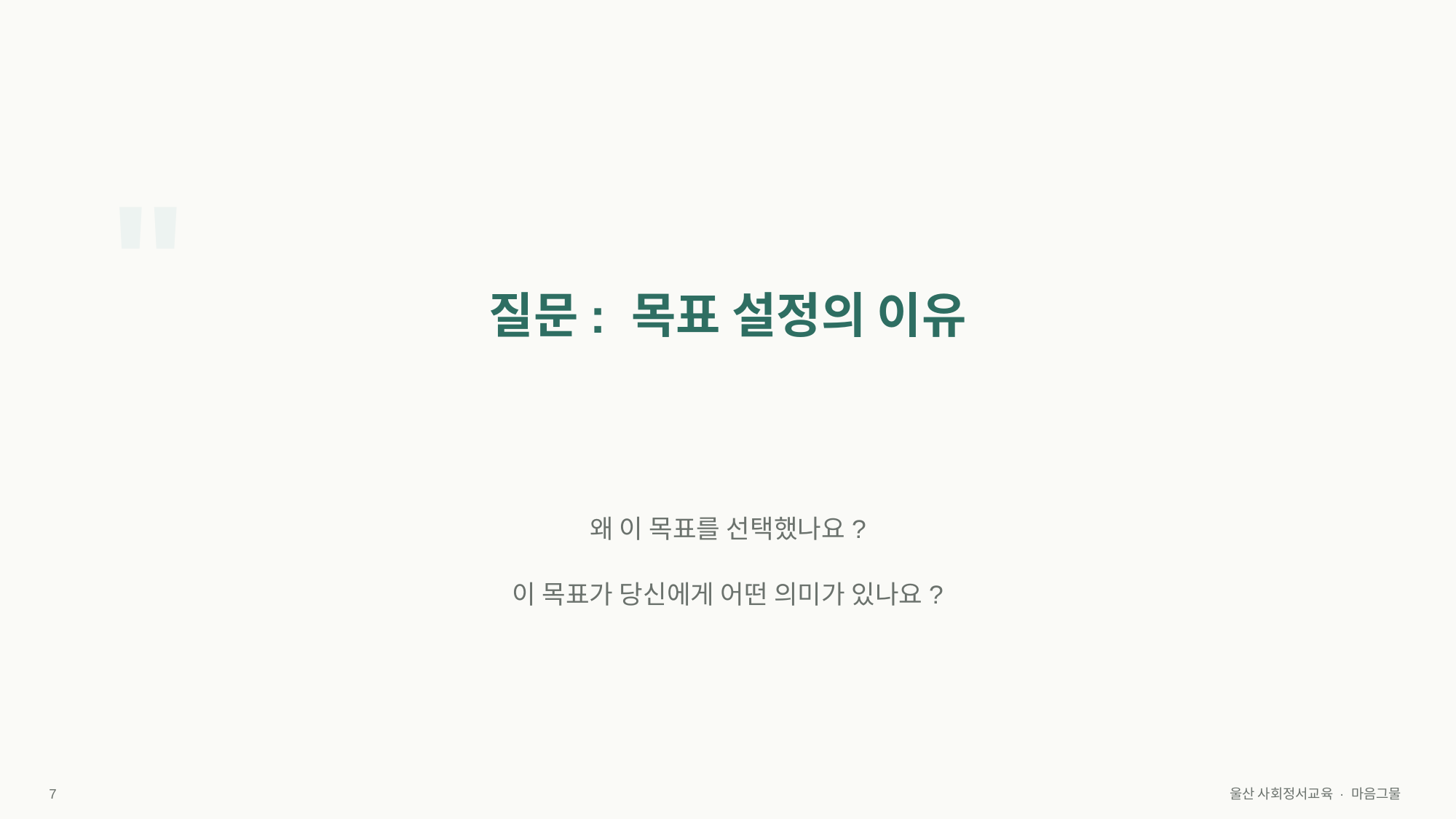

"
질문: 목표 설정의 이유
왜 이 목표를 선택했나요?
이 목표가 당신에게 어떤 의미가 있나요?
7
울산 사회정서교육 · 마음그물